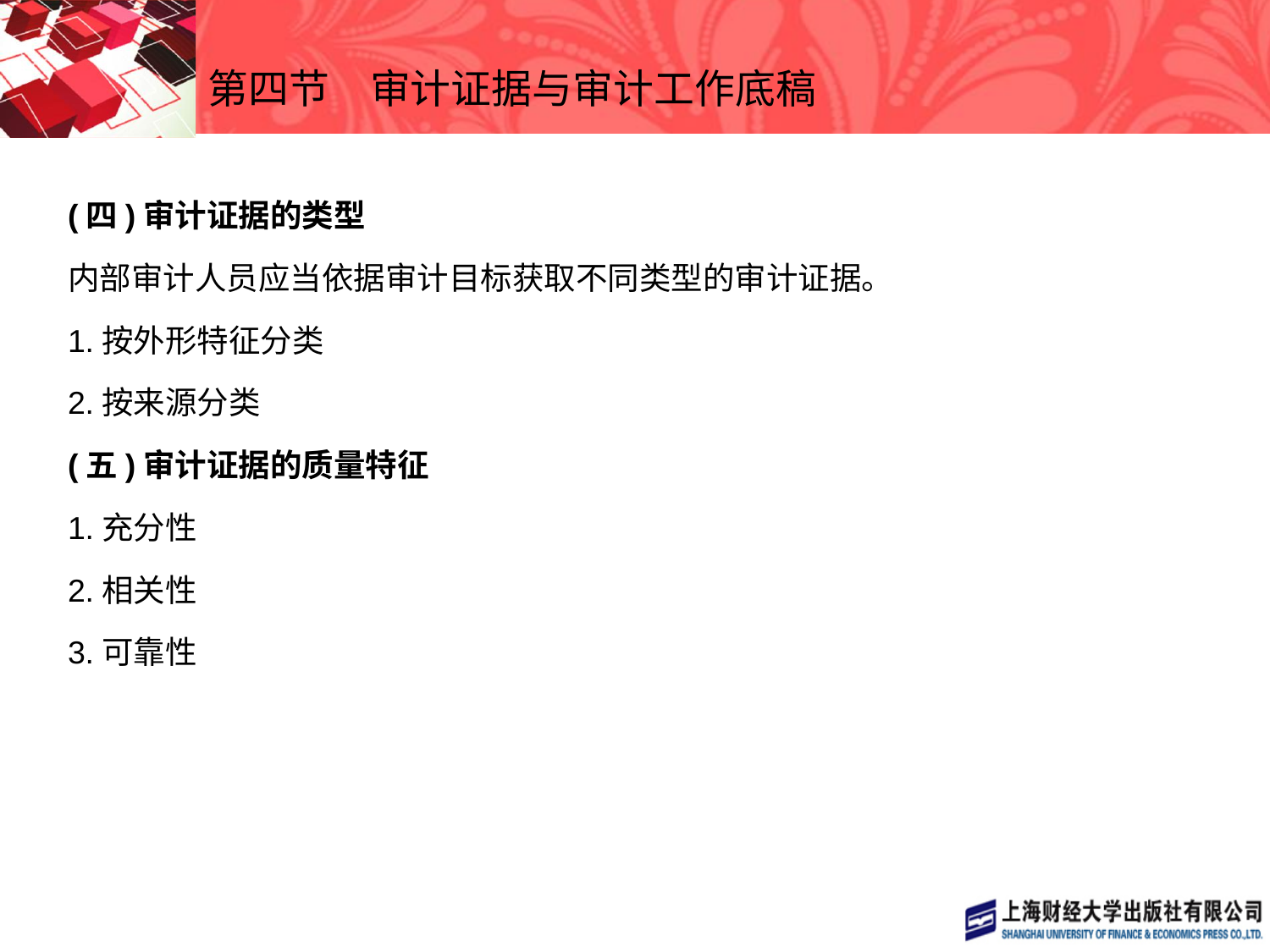

# 第四节　审计证据与审计工作底稿
(四)审计证据的类型
内部审计人员应当依据审计目标获取不同类型的审计证据。
1.按外形特征分类
2.按来源分类
(五)审计证据的质量特征
1.充分性
2.相关性
3.可靠性